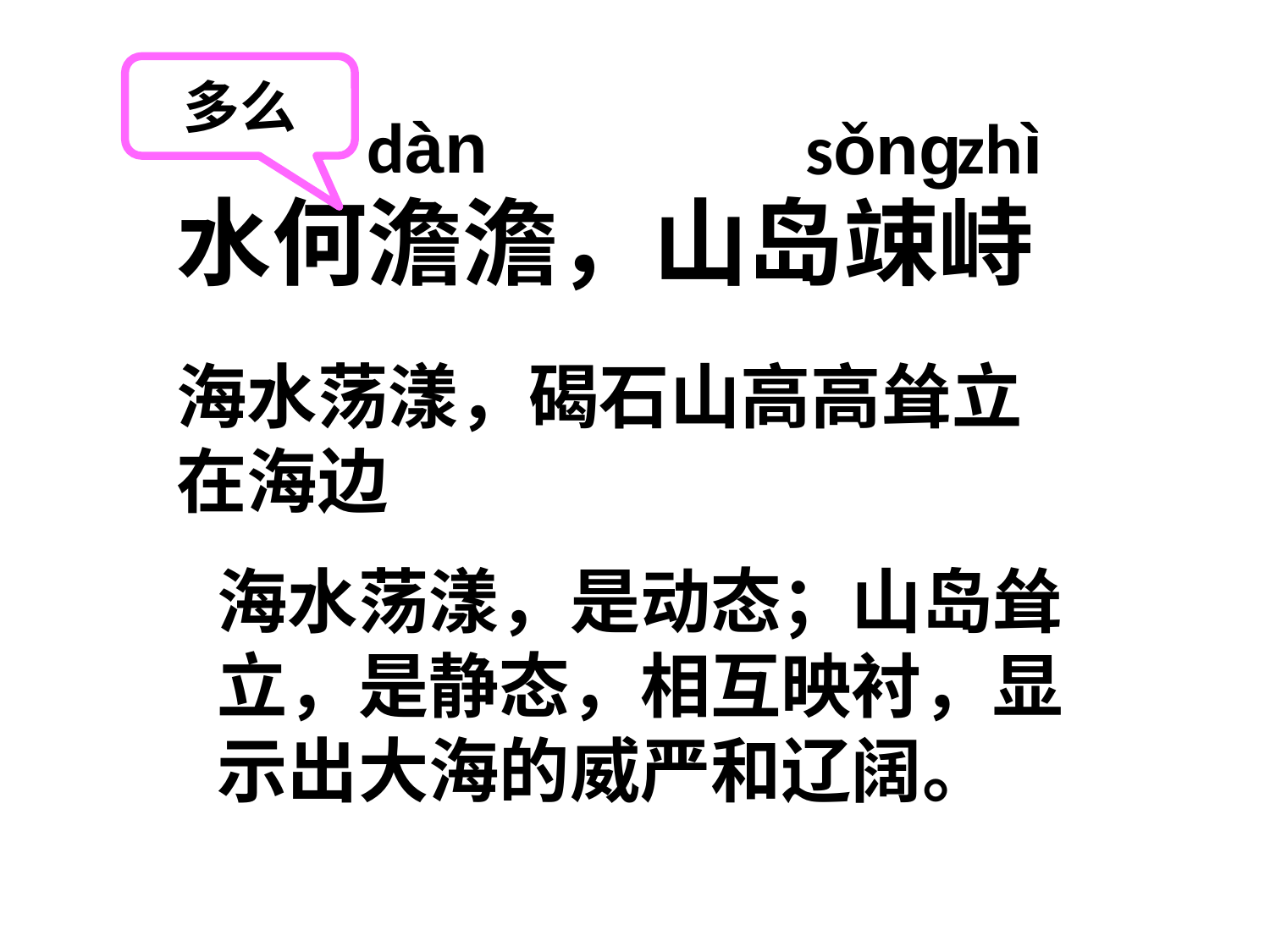

多么
dàn
zhì
sǒng
水何澹澹，山岛竦峙
海水荡漾，碣石山高高耸立在海边
海水荡漾，是动态；山岛耸立，是静态，相互映衬，显示出大海的威严和辽阔。